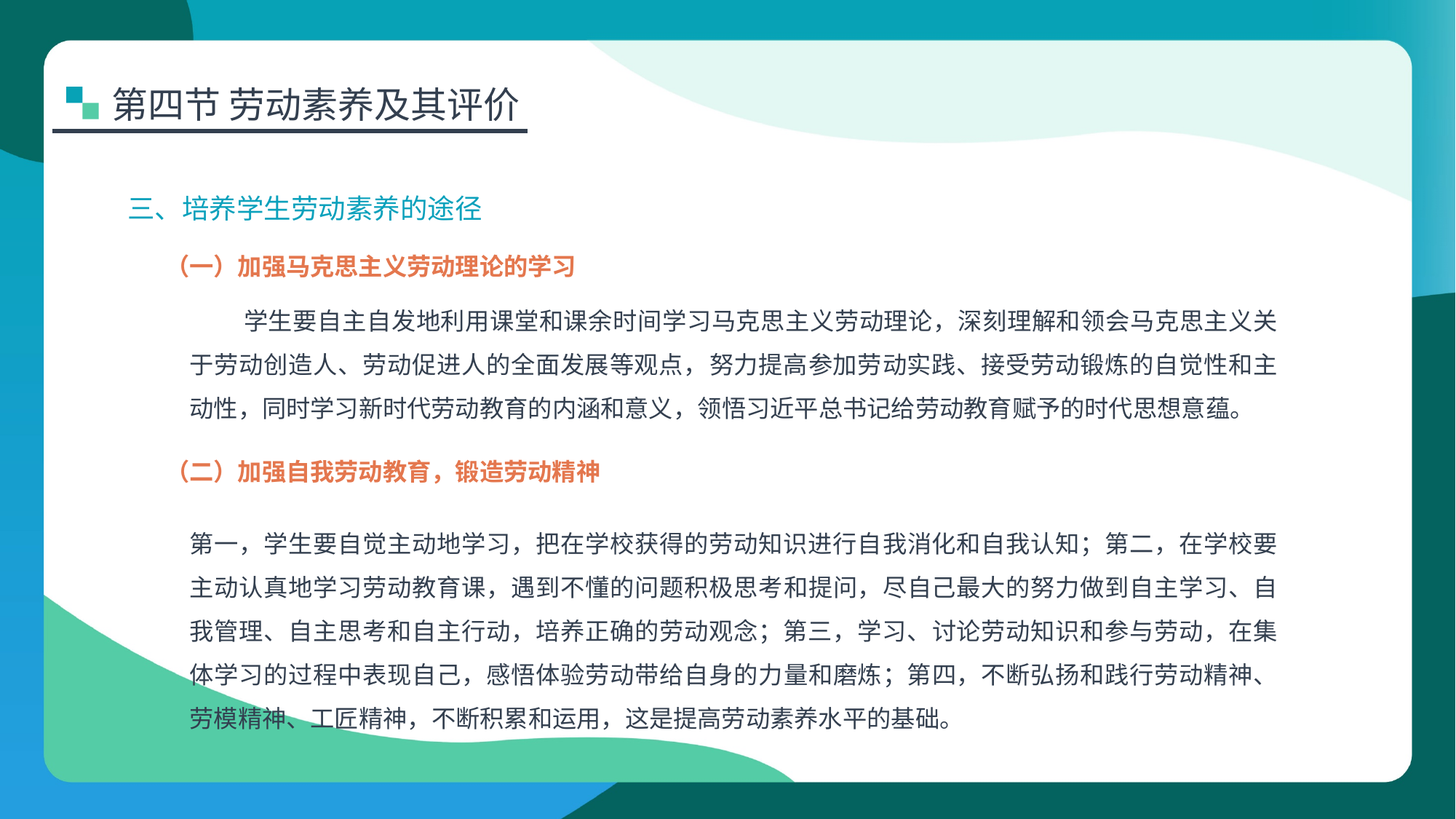

第四节 劳动素养及其评价

三、培养学生劳动素养的途径
（一）加强马克思主义劳动理论的学习
学生要自主自发地利用课堂和课余时间学习马克思主义劳动理论，深刻理解和领会马克思主义关于劳动创造人、劳动促进人的全面发展等观点，努力提高参加劳动实践、接受劳动锻炼的自觉性和主动性，同时学习新时代劳动教育的内涵和意义，领悟习近平总书记给劳动教育赋予的时代思想意蕴。
（二）加强自我劳动教育，锻造劳动精神
第一，学生要自觉主动地学习，把在学校获得的劳动知识进行自我消化和自我认知；第二，在学校要主动认真地学习劳动教育课，遇到不懂的问题积极思考和提问，尽自己最大的努力做到自主学习、自我管理、自主思考和自主行动，培养正确的劳动观念；第三，学习、讨论劳动知识和参与劳动，在集体学习的过程中表现自己，感悟体验劳动带给自身的力量和磨炼；第四，不断弘扬和践行劳动精神、劳模精神、工匠精神，不断积累和运用，这是提高劳动素养水平的基础。